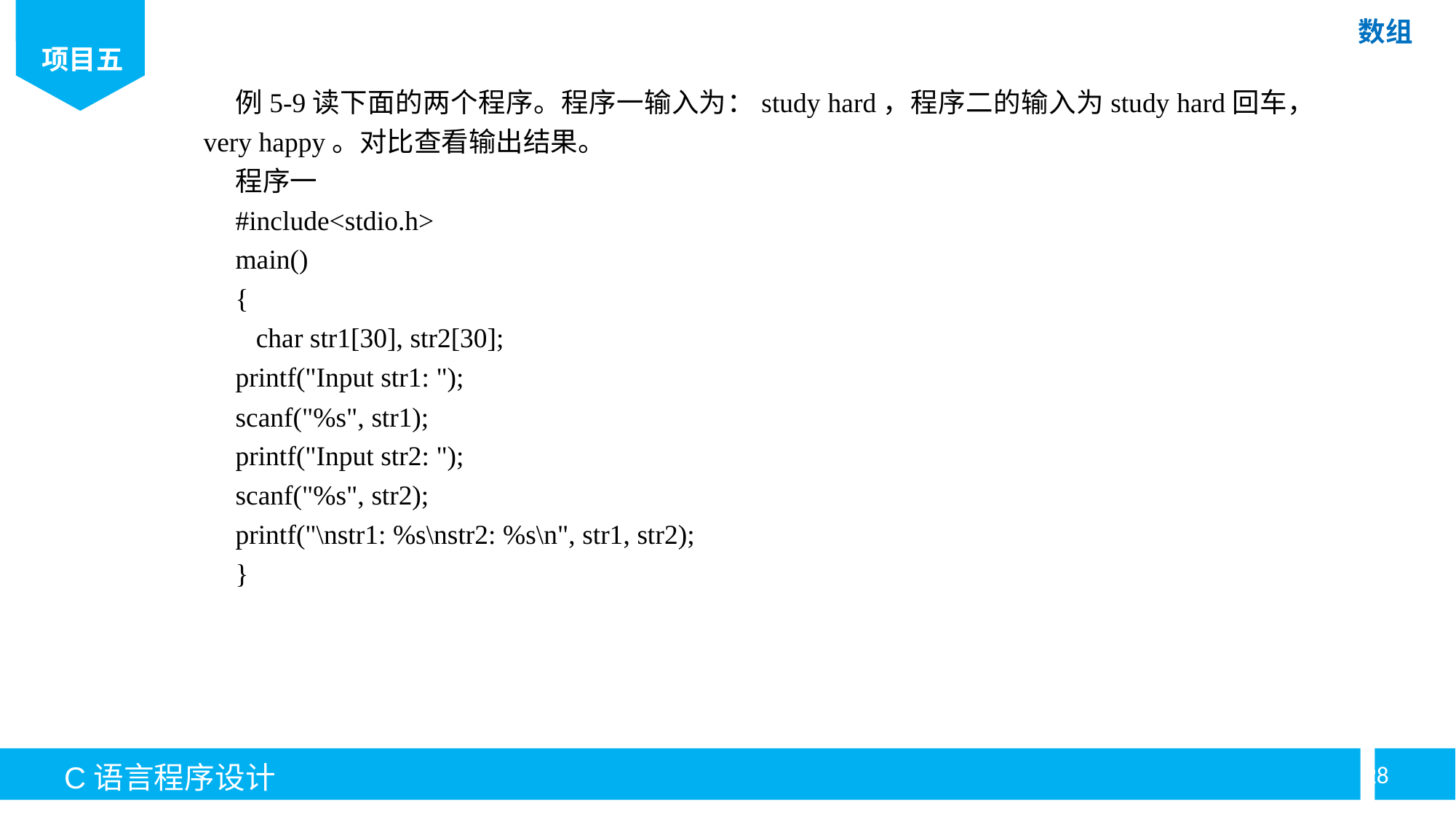

例5-9读下面的两个程序。程序一输入为：study hard，程序二的输入为study hard回车，very happy。对比查看输出结果。
程序一
#include<stdio.h>
main()
{
   char str1[30], str2[30];
printf("Input str1: ");
scanf("%s", str1);
printf("Input str2: ");
scanf("%s", str2);
printf("\nstr1: %s\nstr2: %s\n", str1, str2);
}